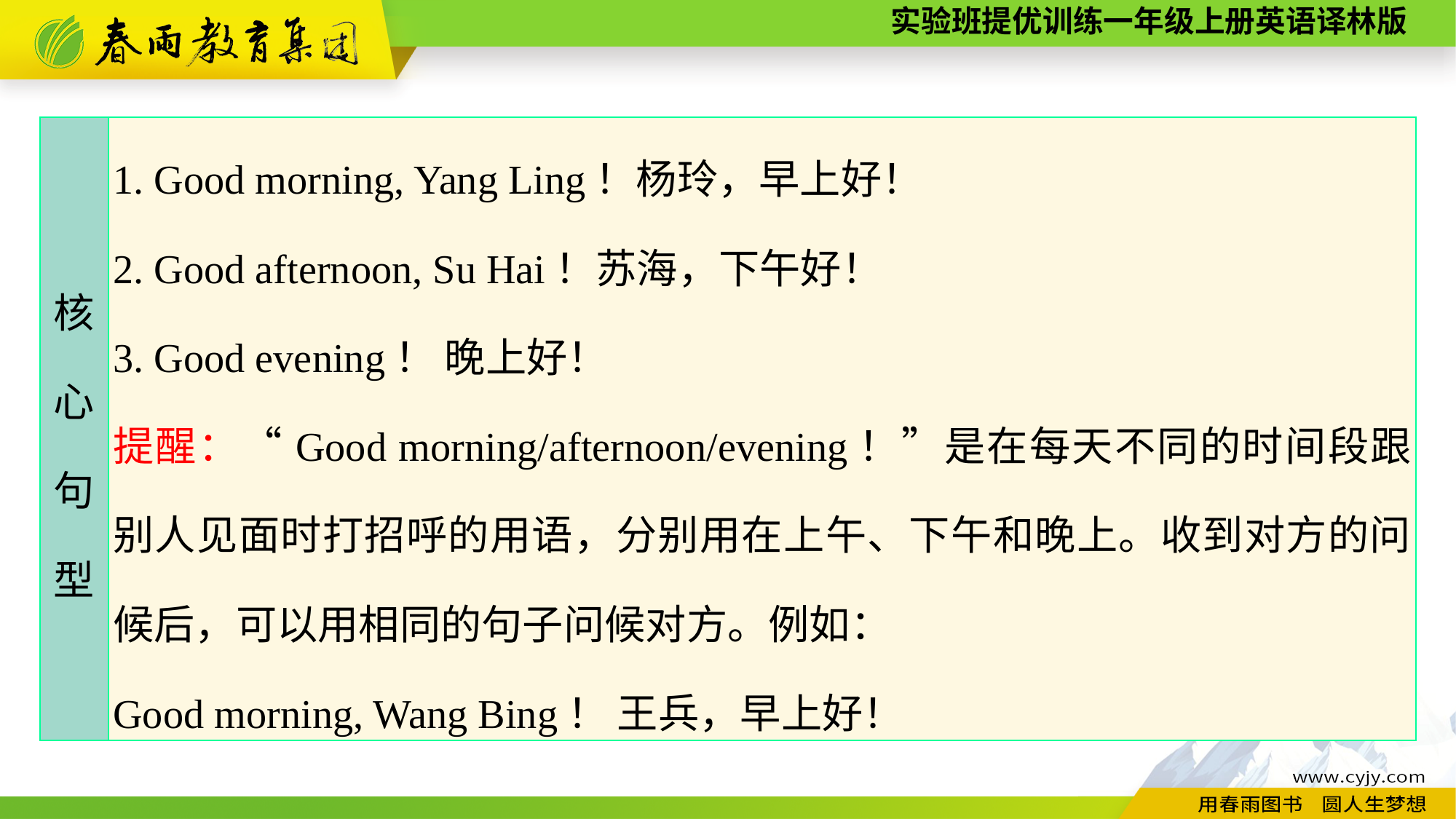

| 核 心 句 型 | 1. Good morning, Yang Ling！杨玲，早上好！ 2. Good afternoon, Su Hai！苏海，下午好！ 3. Good evening！ 晚上好！ 提醒：“Good morning/afternoon/evening！”是在每天不同的时间段跟别人见面时打招呼的用语，分别用在上午、下午和晚上。收到对方的问候后，可以用相同的句子问候对方。例如： Good morning, Wang Bing！ 王兵，早上好！ |
| --- | --- |